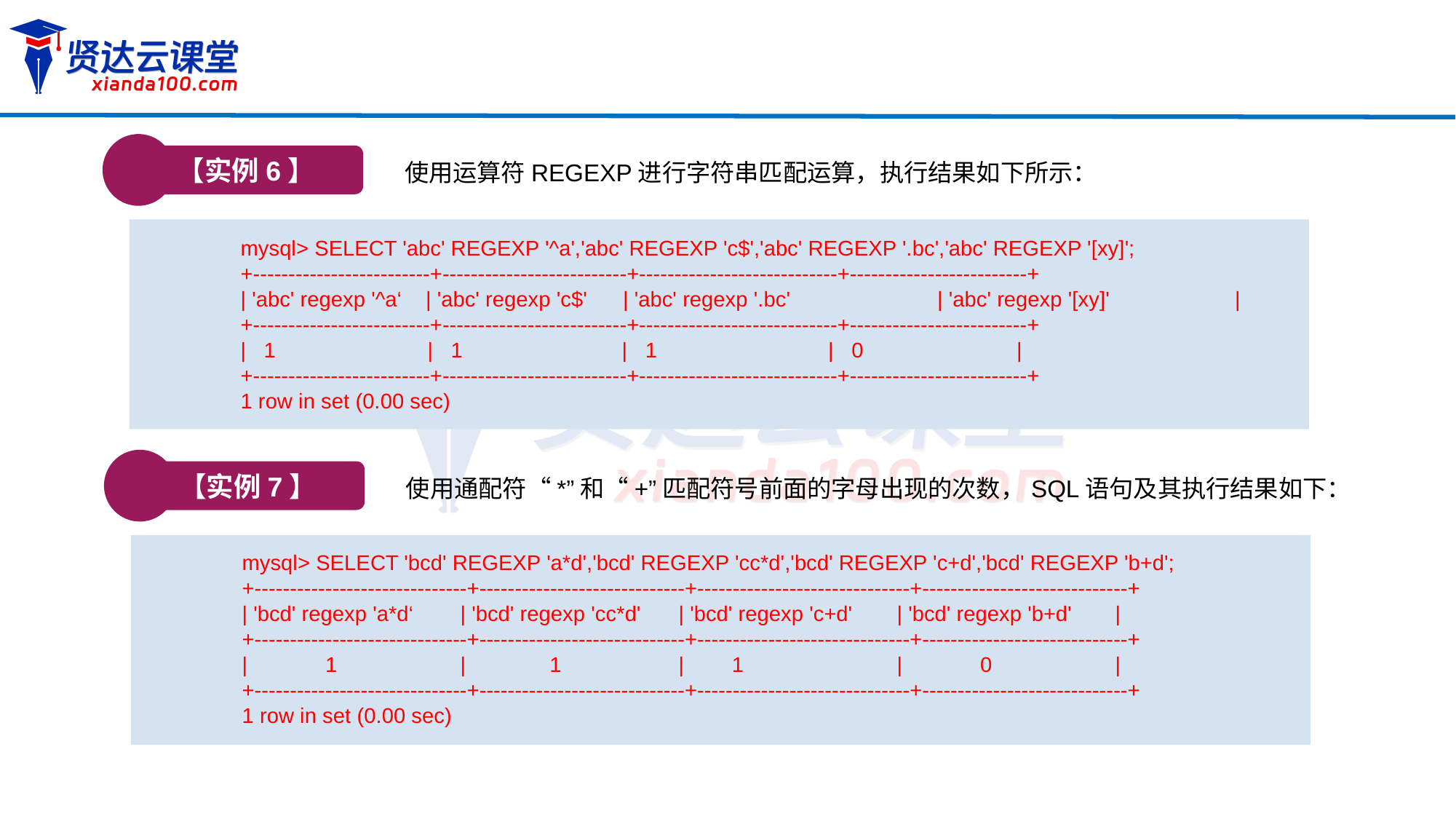

【实例6】
使用运算符REGEXP进行字符串匹配运算，执行结果如下所示：

mysql> SELECT 'abc' REGEXP '^a','abc' REGEXP 'c$','abc' REGEXP '.bc','abc' REGEXP '[xy]';
+-------------------------+--------------------------+----------------------------+-------------------------+
| 'abc' regexp '^a‘    | 'abc' regexp 'c$'      | 'abc' regexp '.bc'	       | 'abc' regexp '[xy]' 	  |
+-------------------------+--------------------------+----------------------------+-------------------------+
|   1	             |   1	         |   1 		       |   0		  |
+-------------------------+--------------------------+----------------------------+-------------------------+
1 row in set (0.00 sec)

【实例7】
使用通配符“*”和“+”匹配符号前面的字母出现的次数，SQL语句及其执行结果如下：

mysql> SELECT 'bcd' REGEXP 'a*d','bcd' REGEXP 'cc*d','bcd' REGEXP 'c+d','bcd' REGEXP 'b+d';
+------------------------------+-----------------------------+------------------------------+-----------------------------+
| 'bcd' regexp 'a*d‘	| 'bcd' regexp 'cc*d' 	| 'bcd' regexp 'c+d'	| 'bcd' regexp 'b+d'	|
+------------------------------+-----------------------------+------------------------------+-----------------------------+
|             1 		|              1		|        1		|             0		|
+------------------------------+-----------------------------+------------------------------+-----------------------------+
1 row in set (0.00 sec)